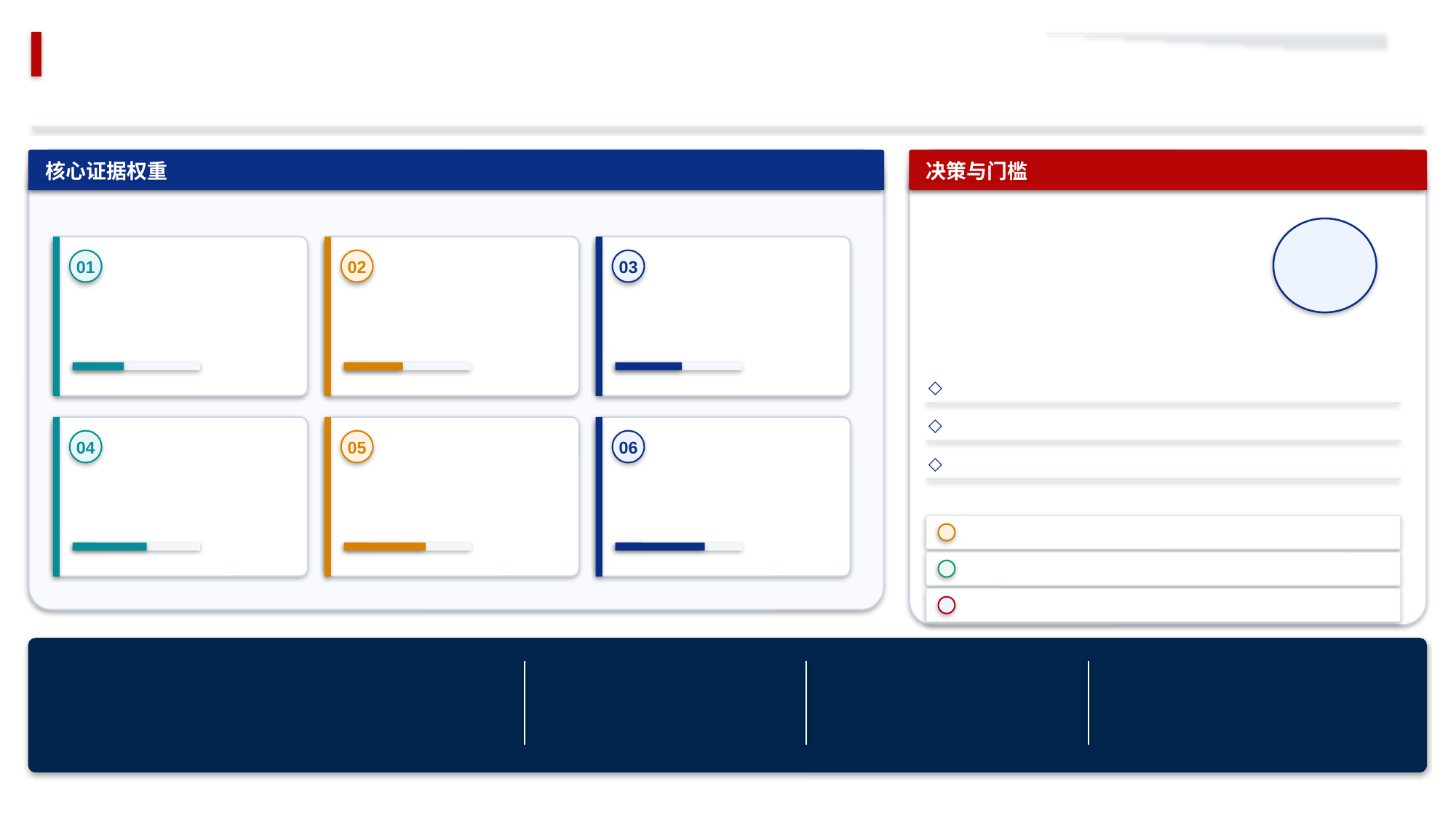

核心证据权重
决策与门槛

01

02

03

◇

◇

04

05

06

◇